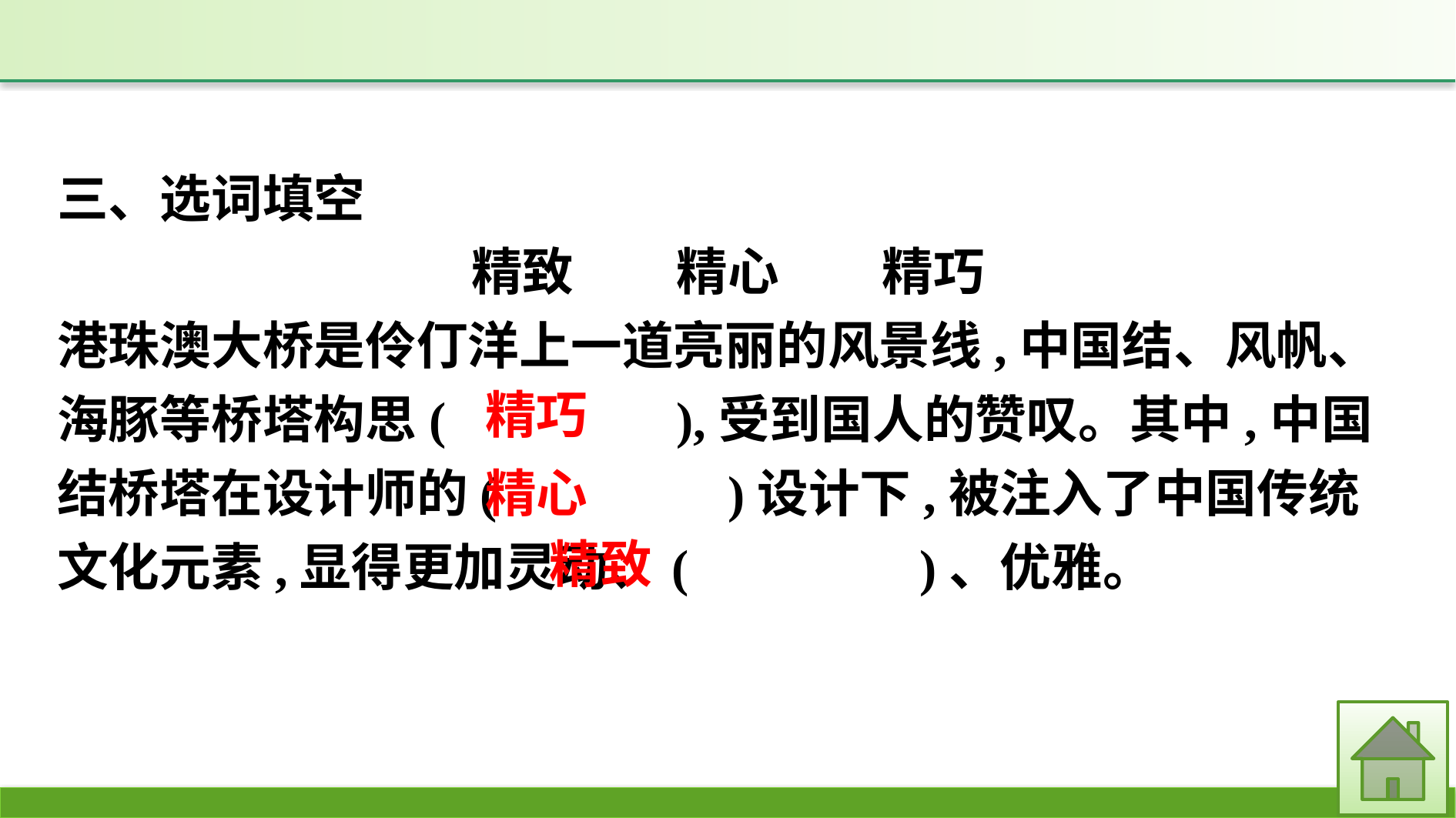

三、选词填空
精致　　精心　　精巧
港珠澳大桥是伶仃洋上一道亮丽的风景线,中国结、风帆、海豚等桥塔构思(　　　　),受到国人的赞叹。其中,中国结桥塔在设计师的(　　　　)设计下,被注入了中国传统文化元素,显得更加灵动、(　　　　)、优雅。
精巧
精心
精致